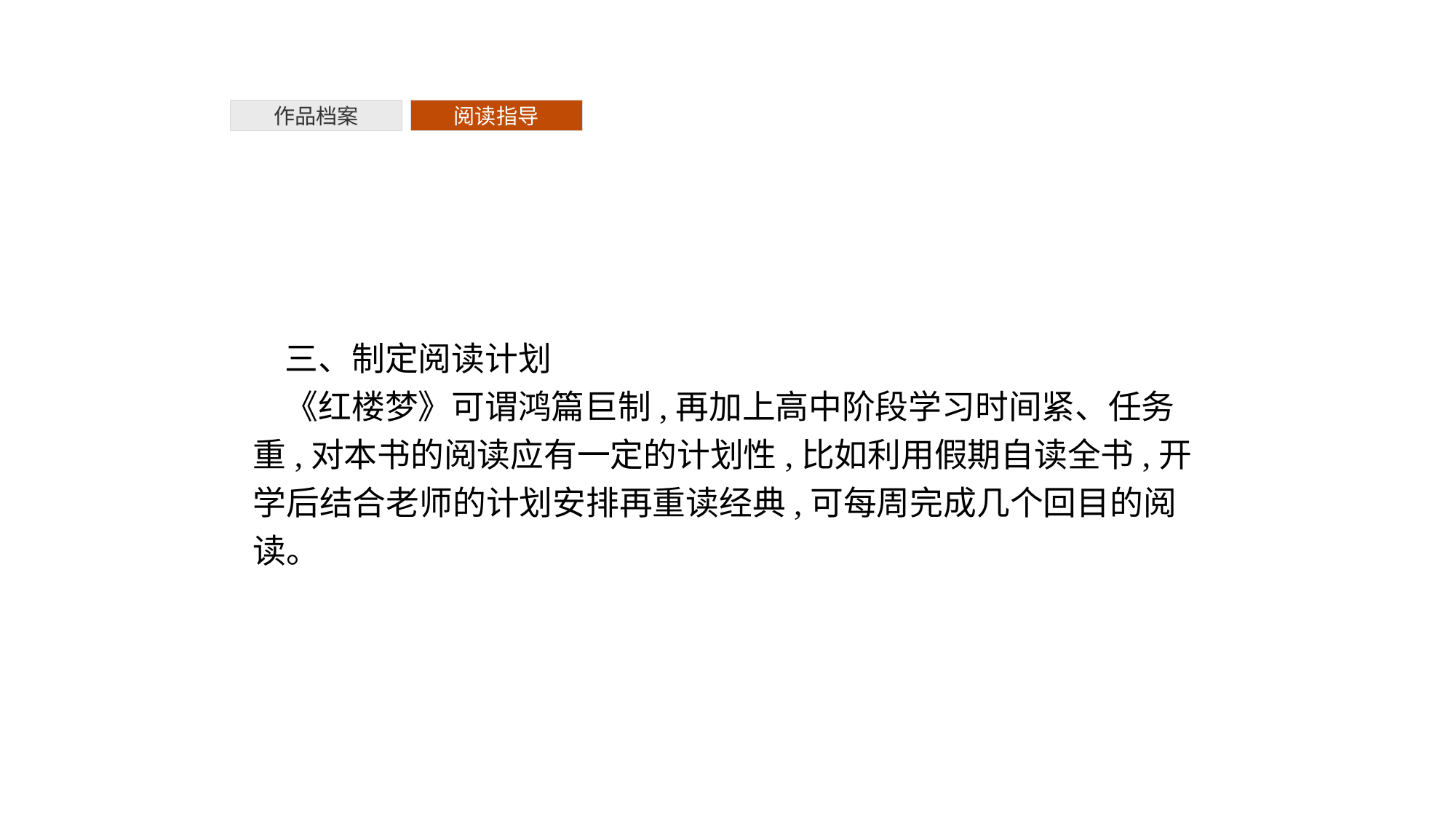

作品档案
阅读指导
三、制定阅读计划
《红楼梦》可谓鸿篇巨制,再加上高中阶段学习时间紧、任务重,对本书的阅读应有一定的计划性,比如利用假期自读全书,开学后结合老师的计划安排再重读经典,可每周完成几个回目的阅读。